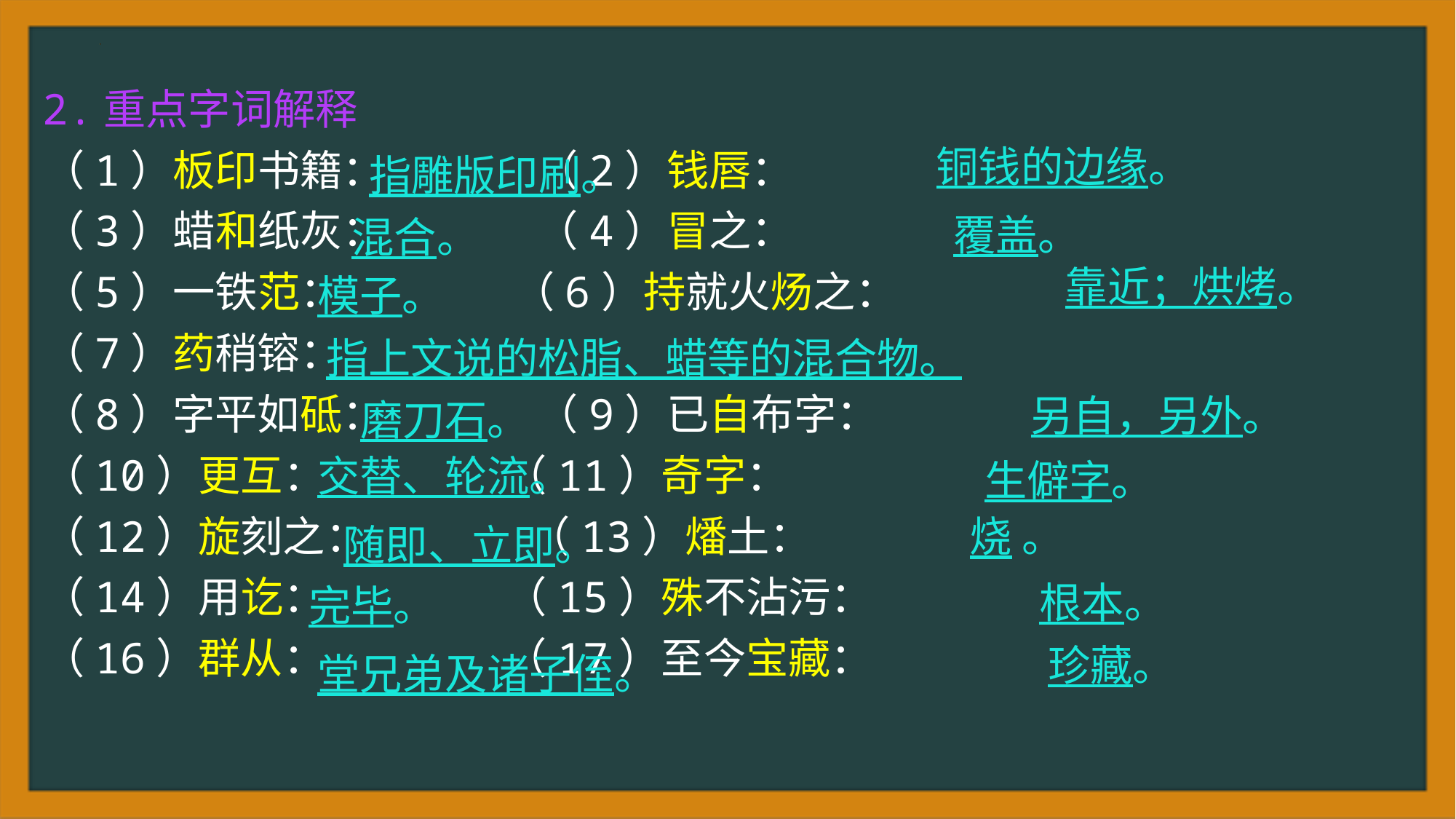

2.重点字词解释
（1）板印书籍：                （2）钱唇：
（3）蜡和纸灰：                （4）冒之：
（5）一铁范：                  （6）持就火炀之：
（7）药稍镕：
（8）字平如砥：                （9）已自布字：
（10）更互：                   （11）奇字：
（12）旋刻之：                 （13）燔土：
（14）用讫：                   （15）殊不沾污：
（16）群从：                   （17）至今宝藏：
铜钱的边缘。
指雕版印刷。
覆盖。
混合。
靠近；烘烤。
模子。
指上文说的松脂、蜡等的混合物。
另自，另外。
磨刀石。
交替、轮流。
生僻字。
烧 。
随即、立即。
根本。
完毕。
珍藏。
堂兄弟及诸子侄。